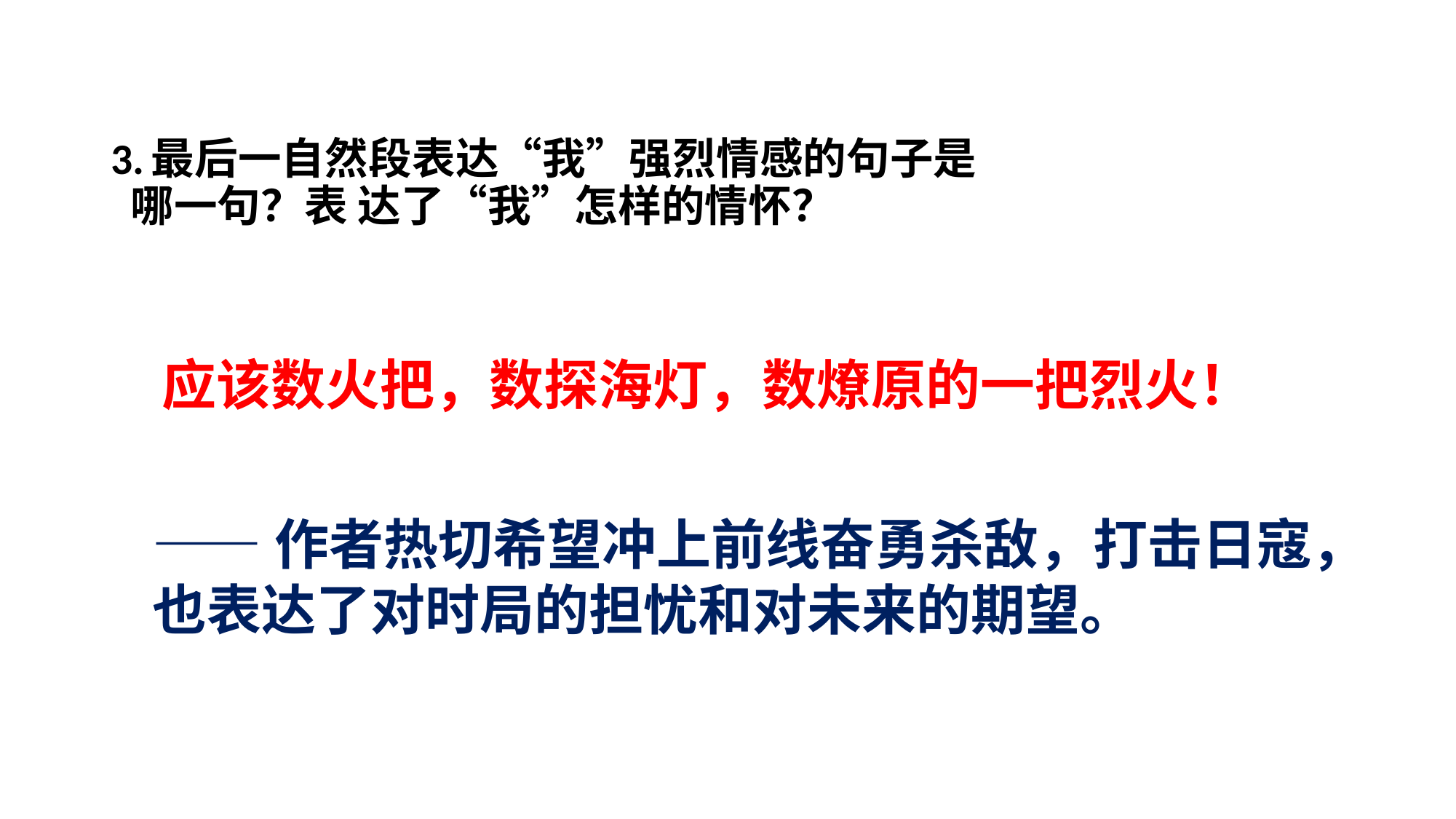

# 3.最后一自然段表达“我”强烈情感的句子是 哪一句？表 达了“我”怎样的情怀？
应该数火把，数探海灯，数燎原的一把烈火！

——作者热切希望冲上前线奋勇杀敌，打击日寇，
也表达了对时局的担忧和对未来的期望。